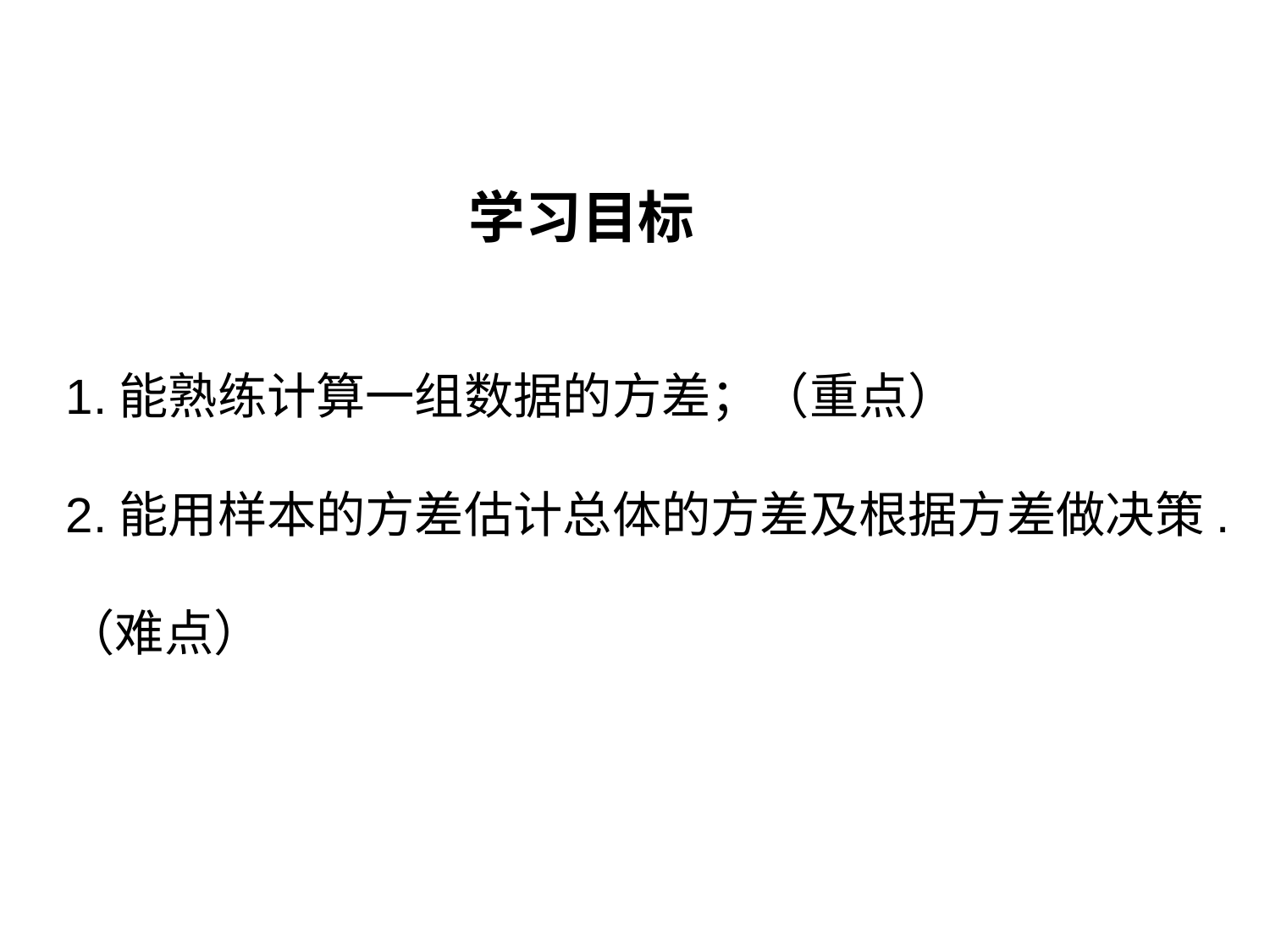

学习目标

情境引入

1.能熟练计算一组数据的方差；（重点）
2.能用样本的方差估计总体的方差及根据方差做决策.（难点）